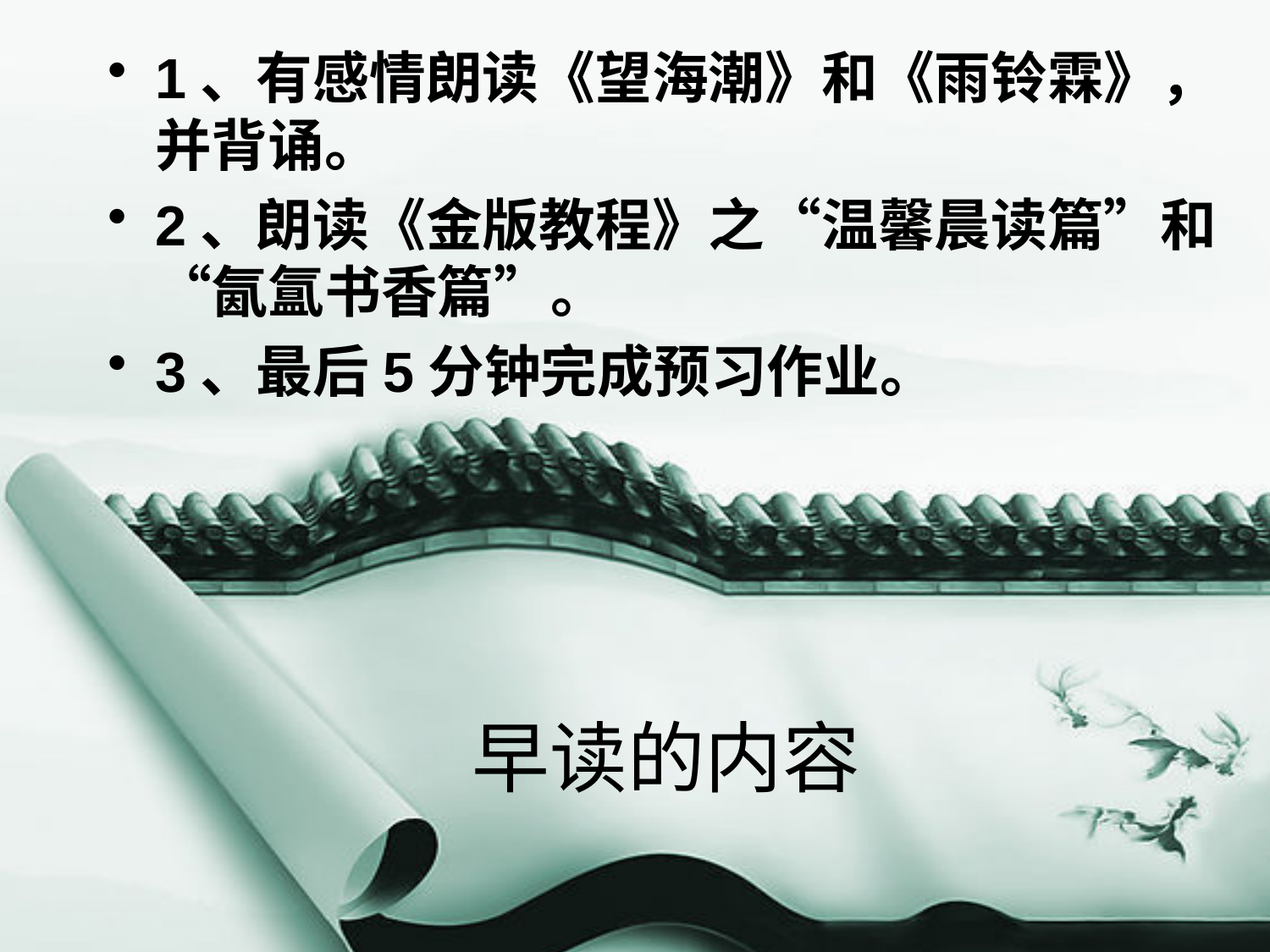

1、有感情朗读《望海潮》和《雨铃霖》，并背诵。
2、朗读《金版教程》之“温馨晨读篇”和“氤氲书香篇”。
3、最后5分钟完成预习作业。
# 早读的内容